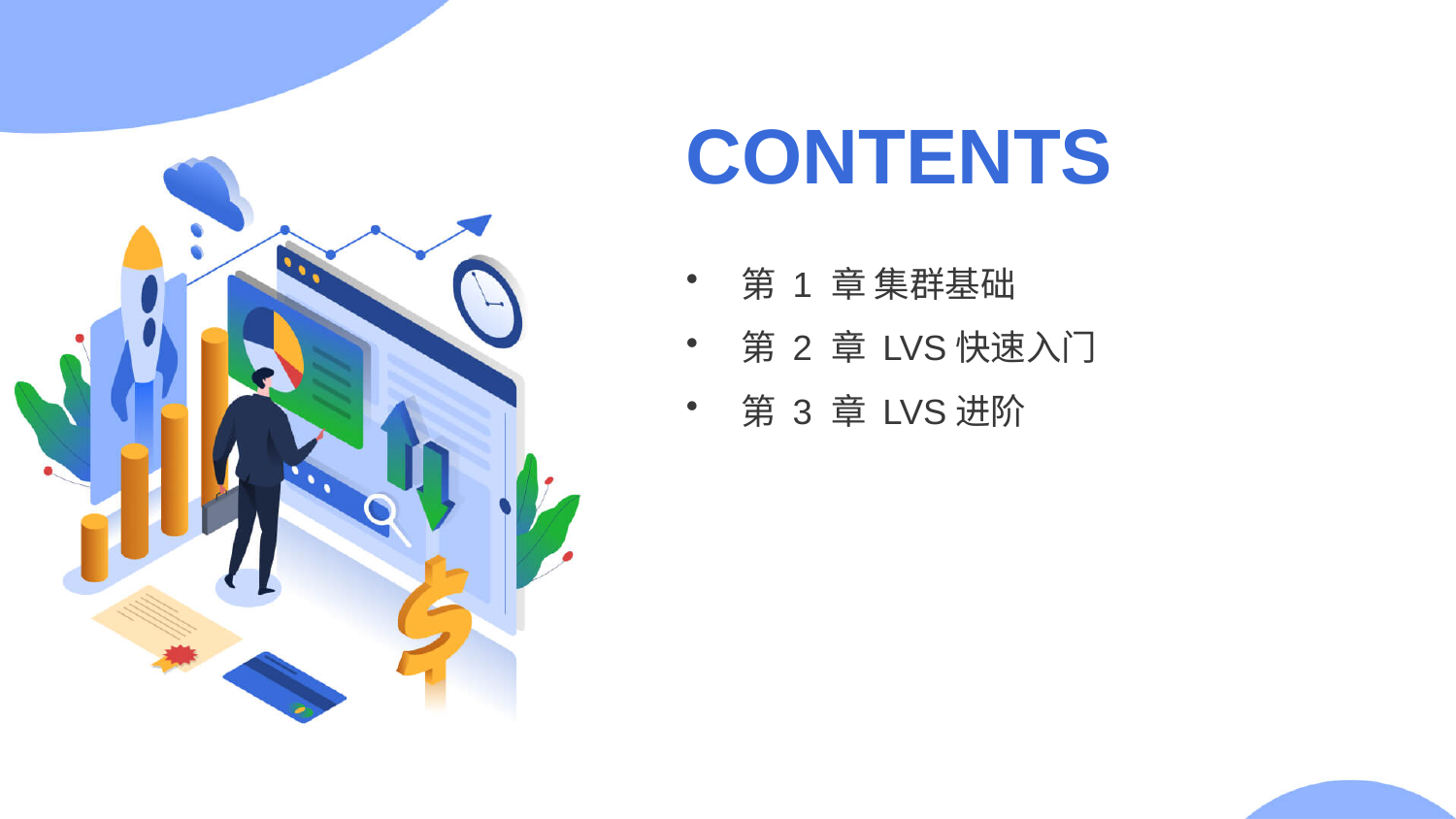

CONTENTS
第 1 章 集群基础
第 2 章 LVS快速入门
第 3 章 LVS进阶